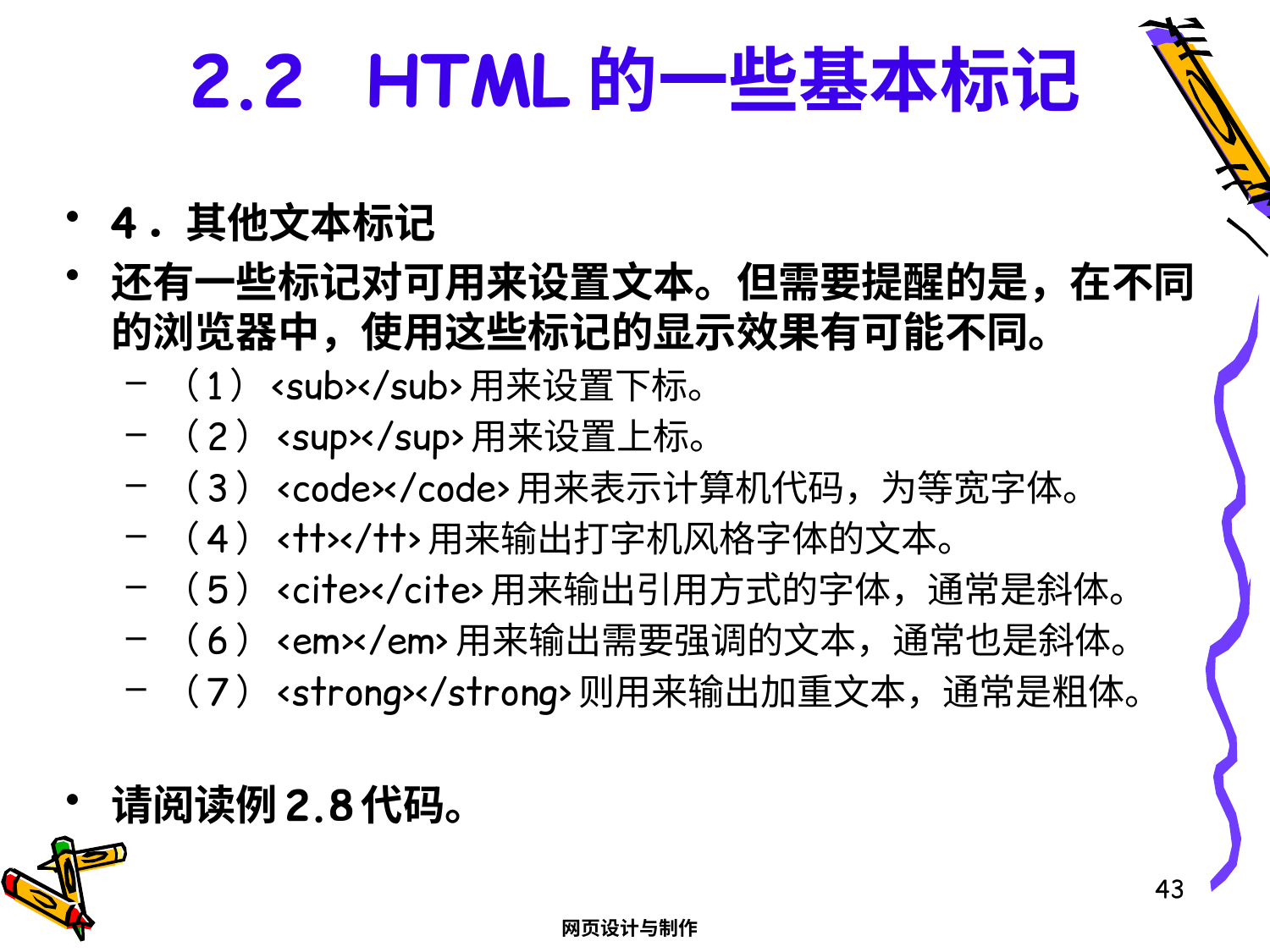

# 2.2  HTML的一些基本标记
4．其他文本标记
还有一些标记对可用来设置文本。但需要提醒的是，在不同的浏览器中，使用这些标记的显示效果有可能不同。
（1）<sub></sub>用来设置下标。
（2）<sup></sup>用来设置上标。
（3）<code></code>用来表示计算机代码，为等宽字体。
（4）<tt></tt>用来输出打字机风格字体的文本。
（5）<cite></cite>用来输出引用方式的字体，通常是斜体。
（6）<em></em>用来输出需要强调的文本，通常也是斜体。
（7）<strong></strong>则用来输出加重文本，通常是粗体。

请阅读例2.8代码。
43
网页设计与制作